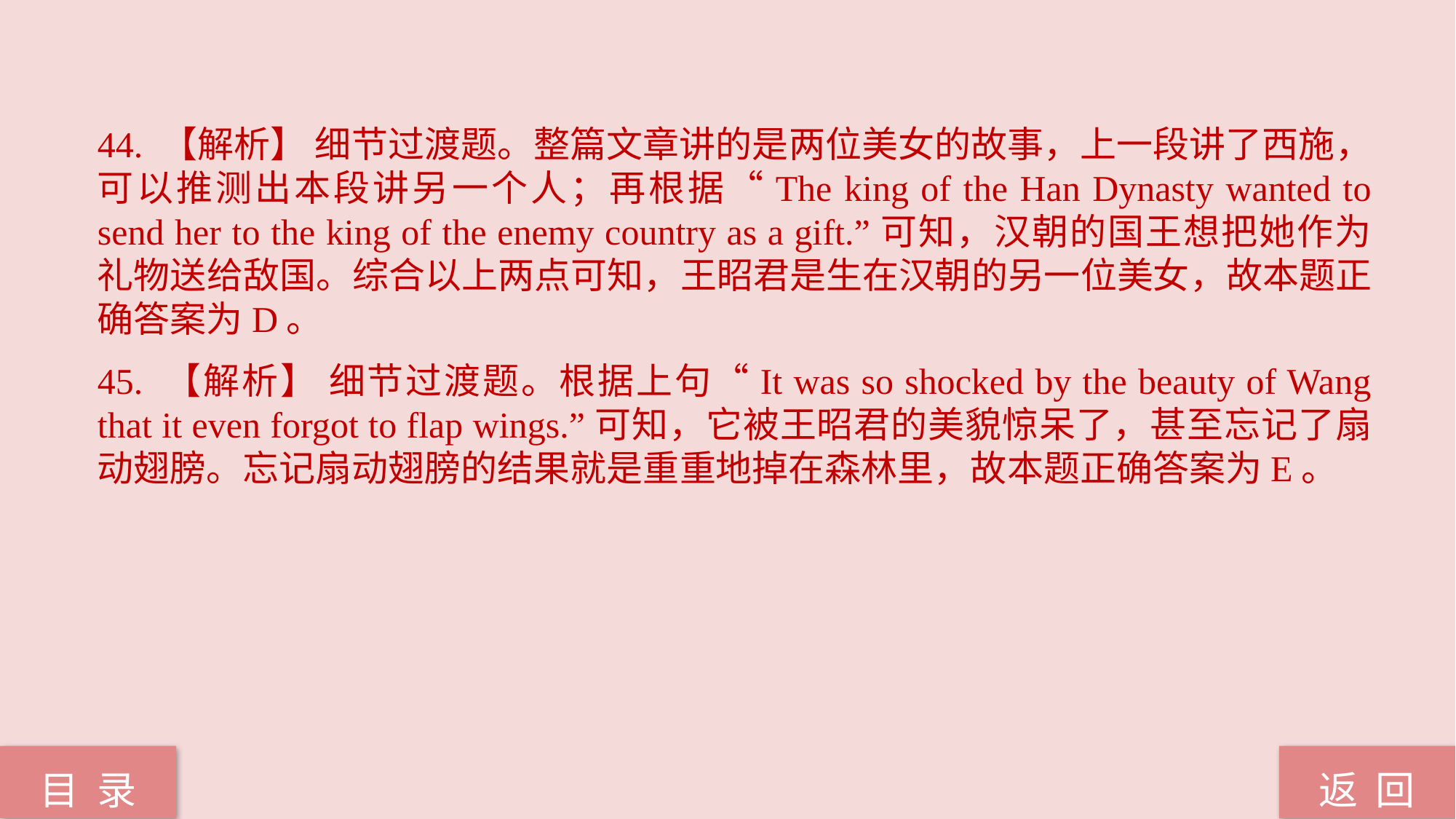

44. 【解析】 细节过渡题。整篇文章讲的是两位美女的故事，上一段讲了西施，可以推测出本段讲另一个人；再根据“The king of the Han Dynasty wanted to send her to the king of the enemy country as a gift.”可知，汉朝的国王想把她作为礼物送给敌国。综合以上两点可知，王眧君是生在汉朝的另一位美女，故本题正确答案为D。
45. 【解析】 细节过渡题。根据上句“It was so shocked by the beauty of Wang that it even forgot to flap wings.”可知，它被王昭君的美貌惊呆了，甚至忘记了扇动翅膀。忘记扇动翅膀的结果就是重重地掉在森林里，故本题正确答案为E。
返  回